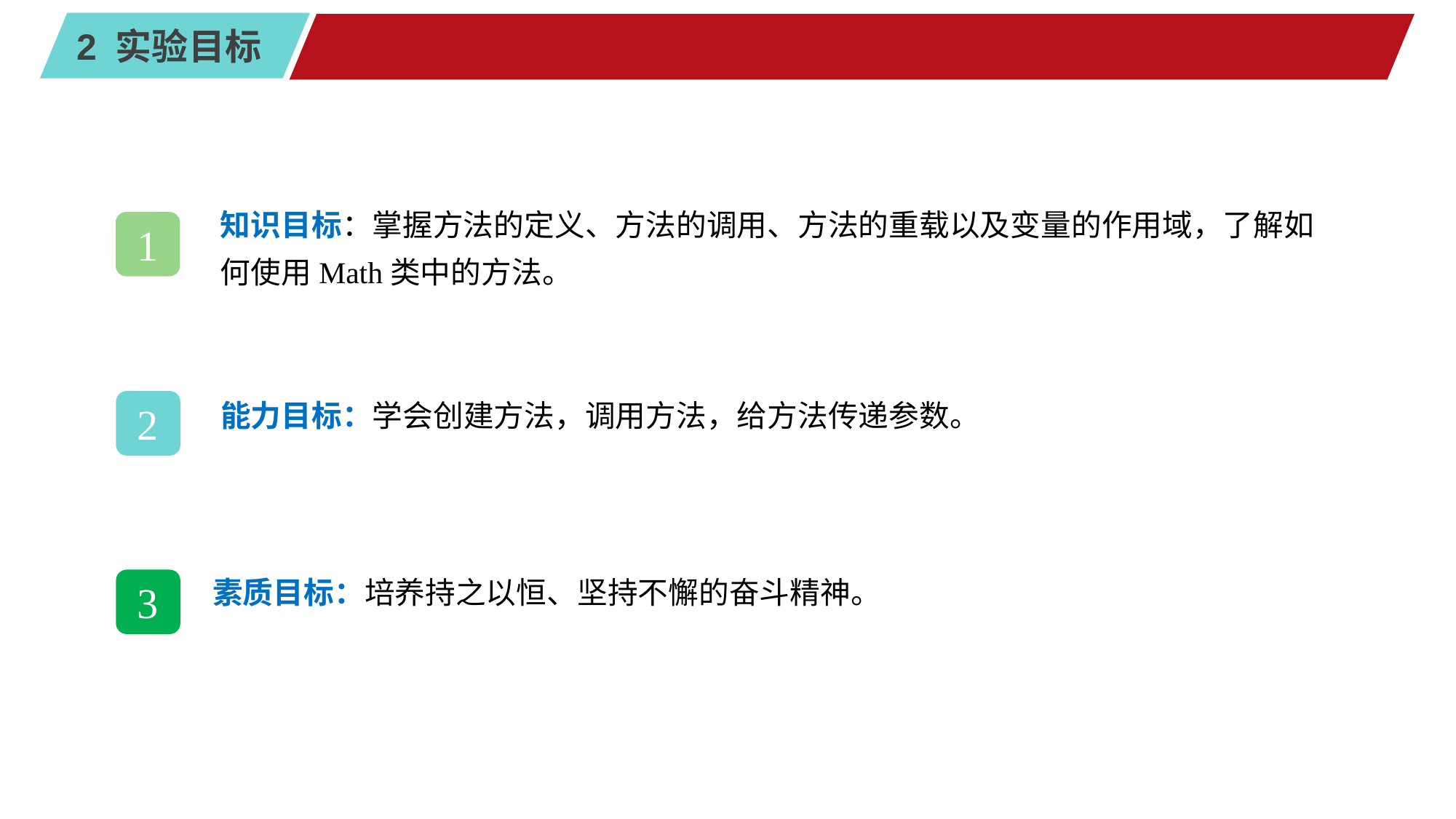

#
知识目标：掌握方法的定义、方法的调用、方法的重载以及变量的作用域，了解如何使用Math类中的方法。
1
能力目标：学会创建方法，调用方法，给方法传递参数。
2
素质目标：培养持之以恒、坚持不懈的奋斗精神。
3